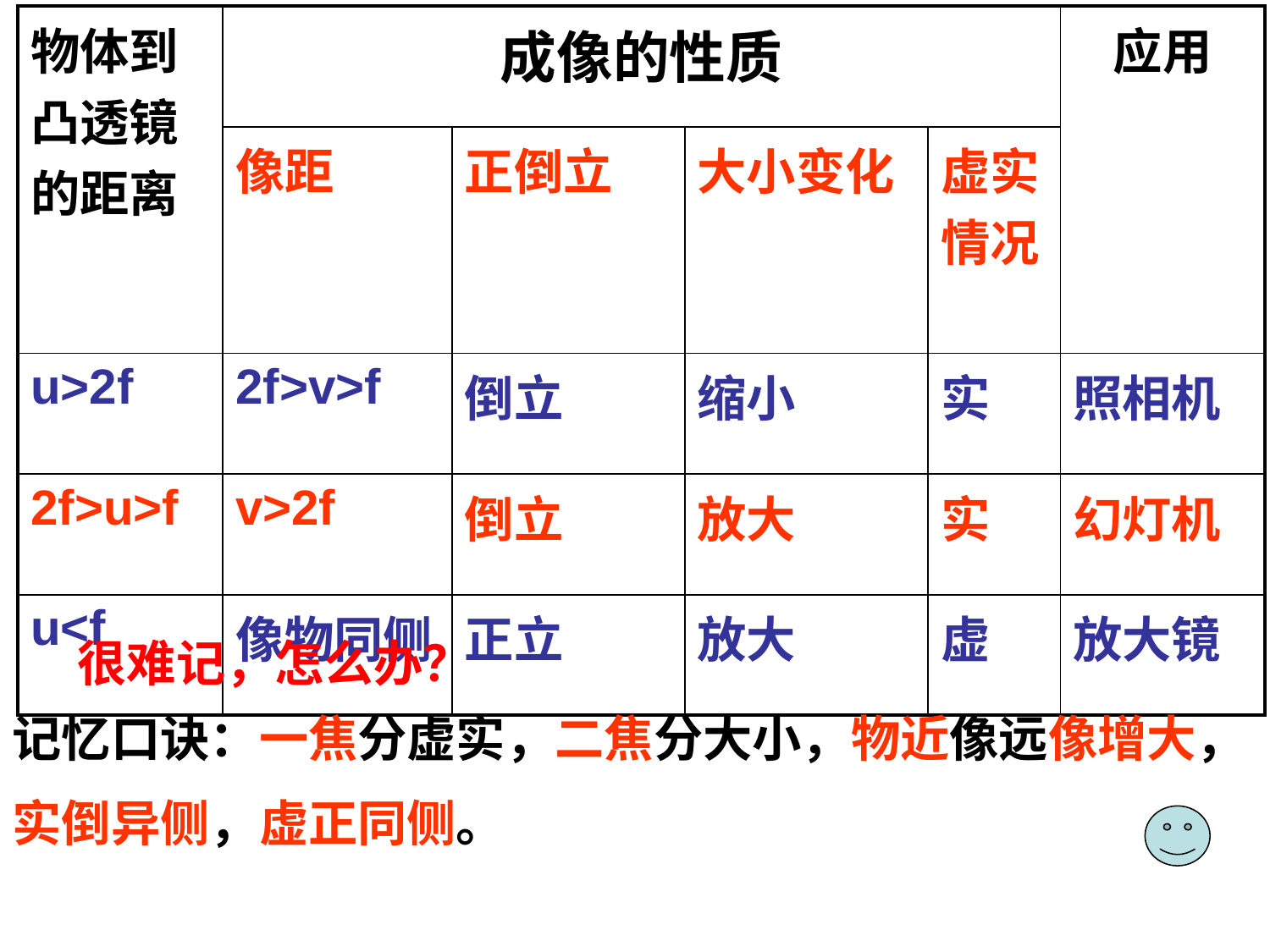

| 物体到凸透镜的距离 | 成像的性质 |  |  |  | 应用 |
| --- | --- | --- | --- | --- | --- |
|  | 像距 | 正倒立 | 大小变化 | 虚实情况 |  |
| u>2f | 2f>v>f | 倒立 | 缩小 | 实 | 照相机 |
| 2f>u>f | v>2f | 倒立 | 放大 | 实 | 幻灯机 |
| u<f | 像物同侧 | 正立 | 放大 | 虚 | 放大镜 |
很难记，怎么办？
记忆口诀：一焦分虚实，二焦分大小，物近像远像增大，
实倒异侧，虚正同侧。